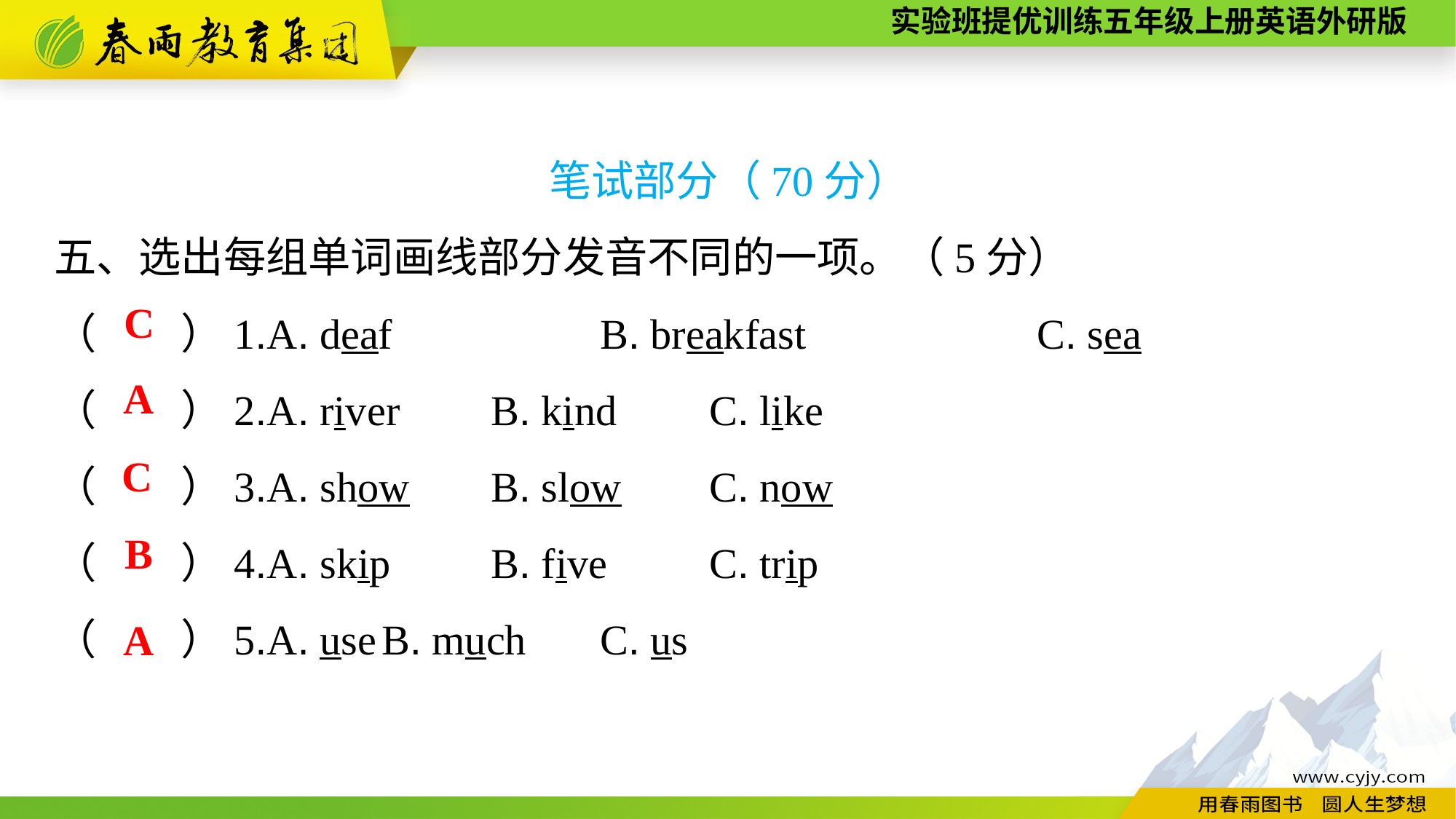

笔试部分（70分）
五、选出每组单词画线部分发音不同的一项。（5分）
（　　）1.A. deaf　　　　	B. breakfast　　　	C. sea
（　　）2.A. river	B. kind	C. like
（　　）3.A. show	B. slow	C. now
（　　）4.A. skip	B. five	C. trip
（　　）5.A. use	B. much	C. us
C
A
C
B
A